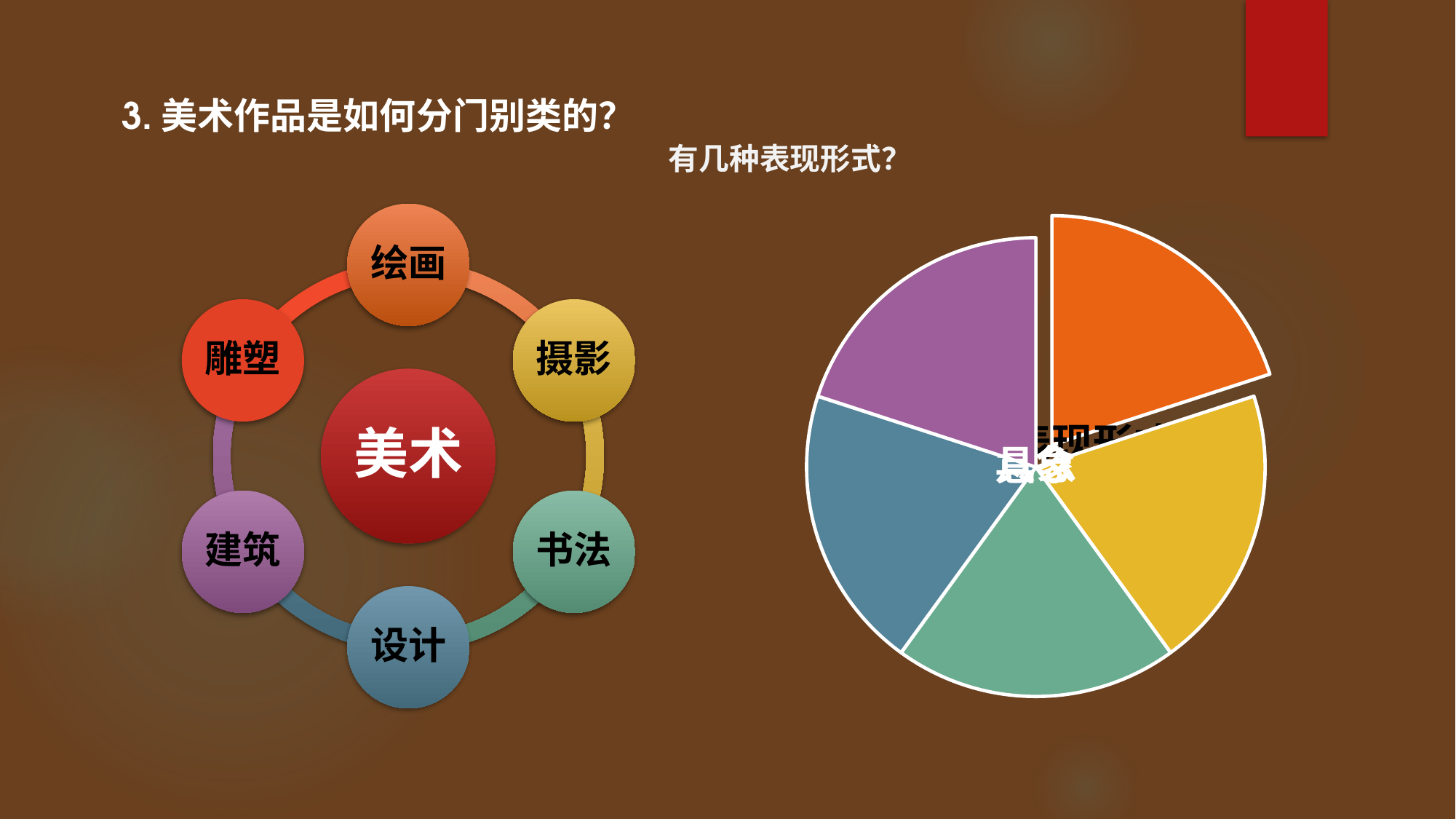

3.美术作品是如何分门别类的？
有几种表现形式？
美术表现形式
观念
抽象
意象
具象
美术
绘画
摄影
书法
设计
建筑
雕塑